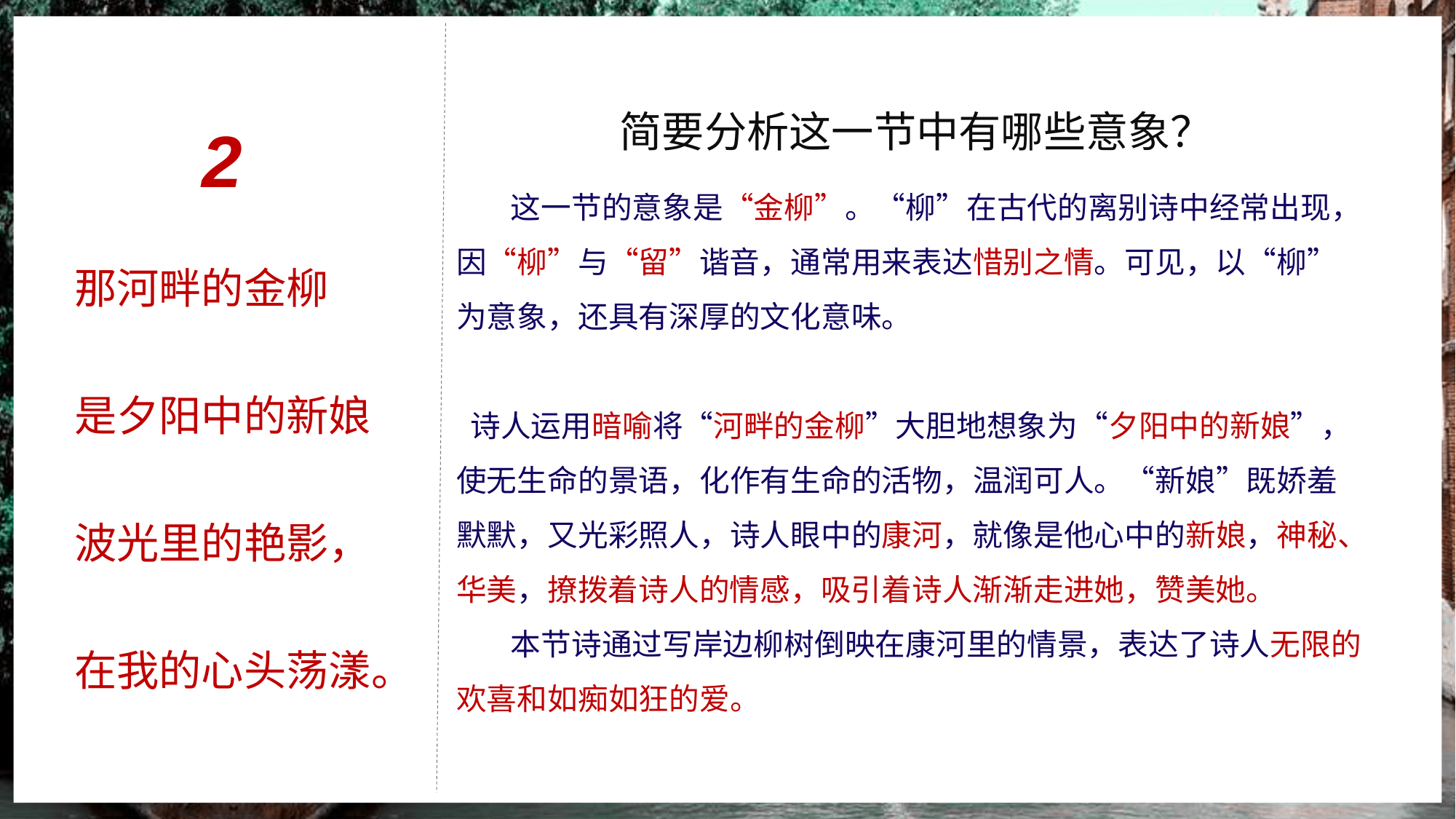

2

简要分析这一节中有哪些意象？

       这一节的意象是“金柳”。“柳”在古代的离别诗中经常出现，因“柳”与“留”谐音，通常用来表达惜别之情。可见，以“柳”为意象，还具有深厚的文化意味。
那河畔的金柳
是夕阳中的新娘
波光里的艳影，
在我的心头荡漾。

 诗人运用暗喻将“河畔的金柳”大胆地想象为“夕阳中的新娘”，使无生命的景语，化作有生命的活物，温润可人。“新娘”既娇羞默默，又光彩照人，诗人眼中的康河，就像是他心中的新娘，神秘、华美，撩拨着诗人的情感，吸引着诗人渐渐走进她，赞美她。
       本节诗通过写岸边柳树倒映在康河里的情景，表达了诗人无限的欢喜和如痴如狂的爱。